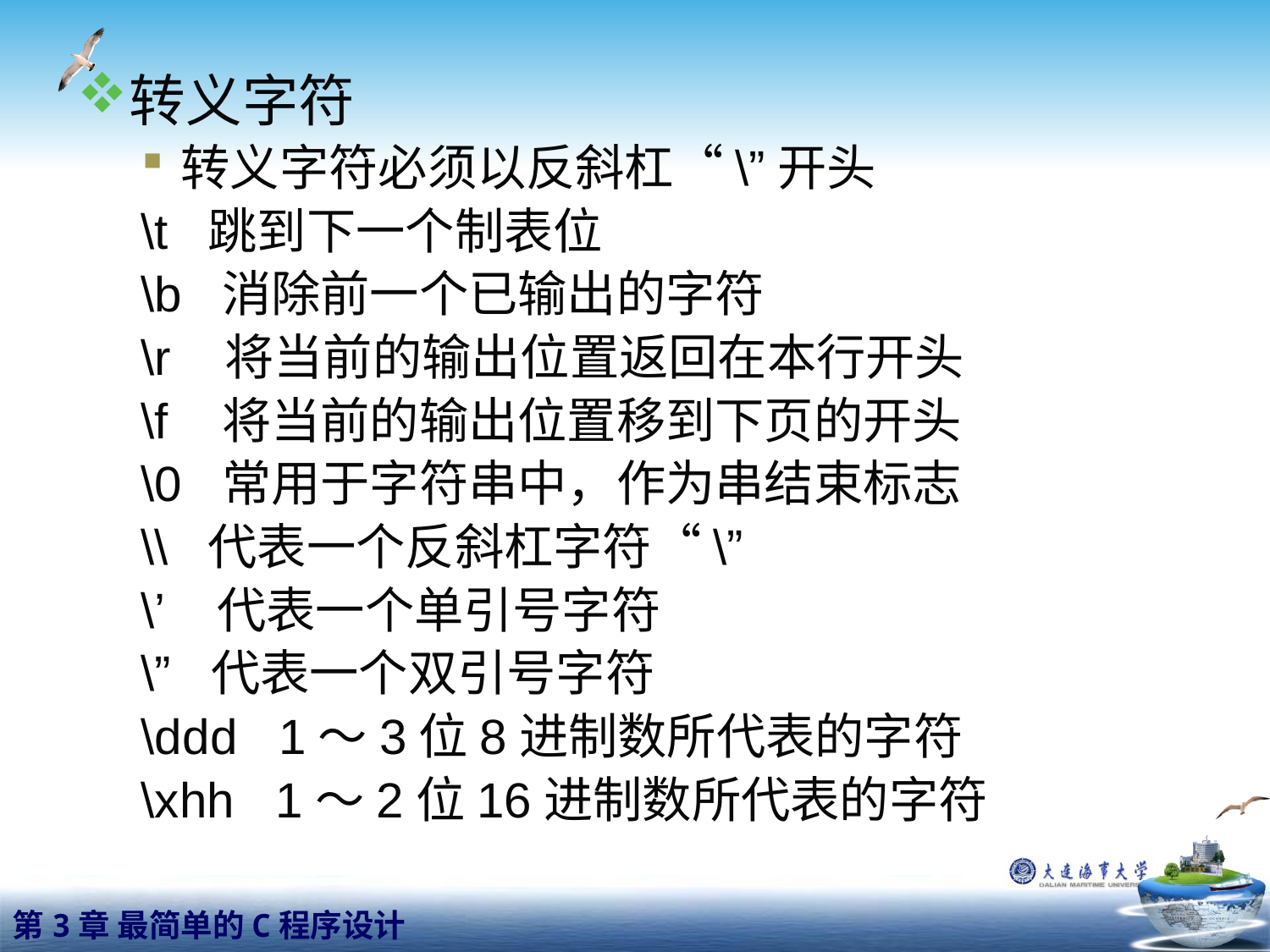

转义字符
转义字符必须以反斜杠“\”开头
\t  跳到下一个制表位
\b  消除前一个已输出的字符
\r   将当前的输出位置返回在本行开头
\f   将当前的输出位置移到下页的开头
\0  常用于字符串中，作为串结束标志
\\  代表一个反斜杠字符“\”
\’   代表一个单引号字符
\”  代表一个双引号字符
\ddd   1～3位8进制数所代表的字符
\xhh   1～2位16进制数所代表的字符